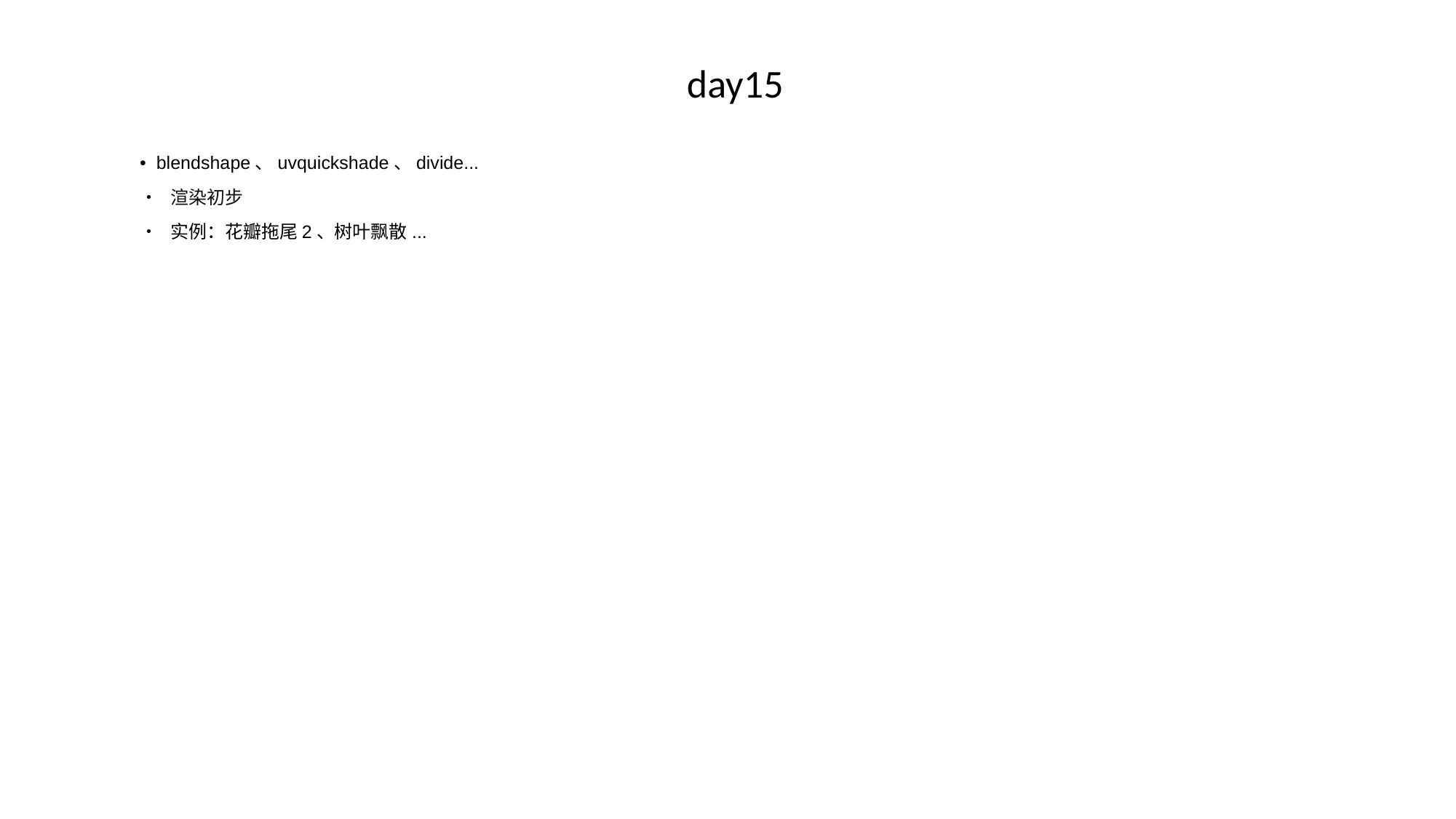

# day15
•  blendshape、uvquickshade、divide...
•  渲染初步
•  实例：花瓣拖尾2、树叶飘散...